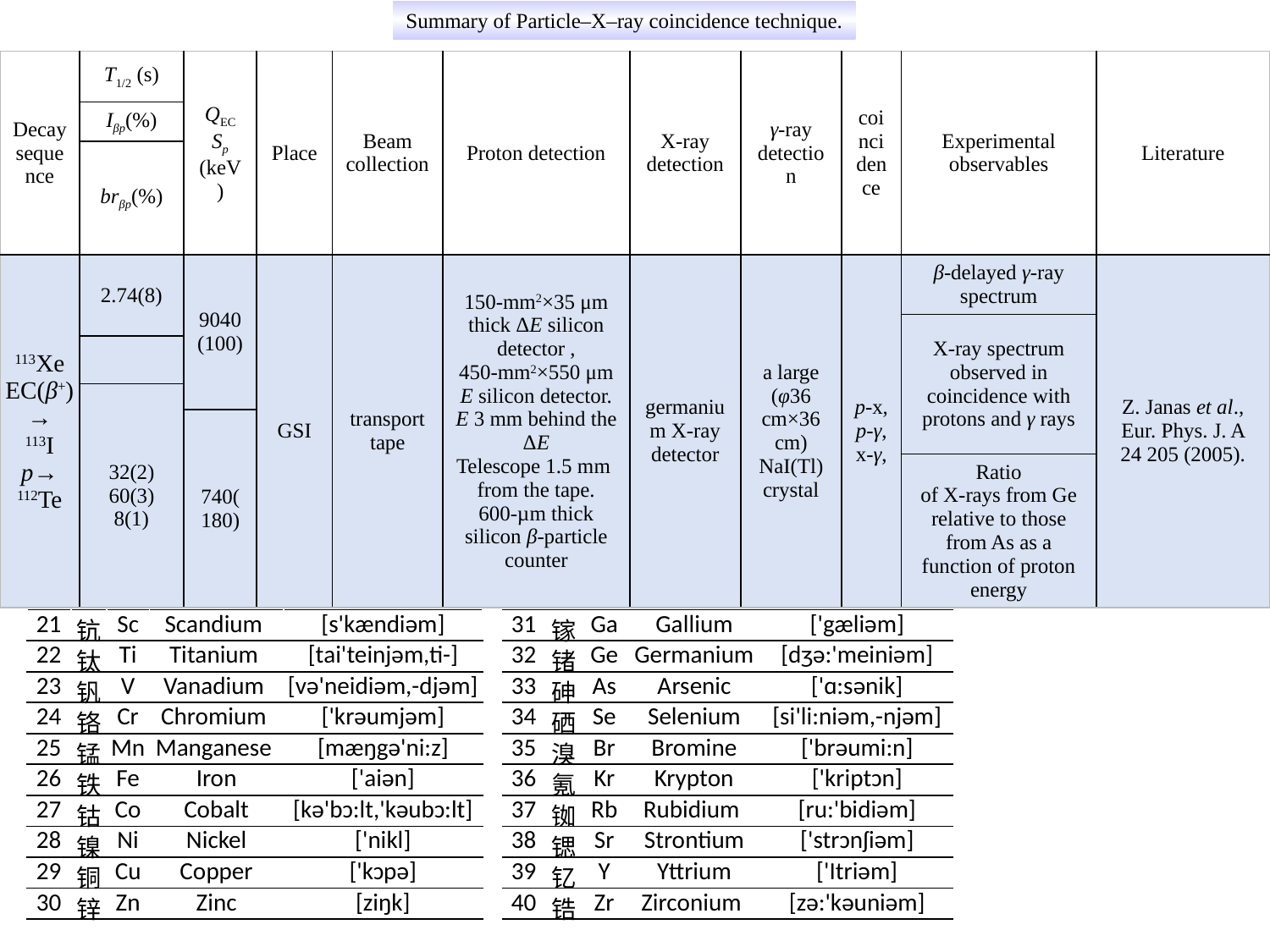

Summary of Particle–X–ray coincidence technique.
| Decay sequence | T1/2 (s) | QEC Sp (keV) | Place | Beam collection | Proton detection | X-ray detection | γ-ray detection | coincidence | Experimental observables | Literature |
| --- | --- | --- | --- | --- | --- | --- | --- | --- | --- | --- |
|  | Iβp(%) |  |  |  |  |  |  |  |  |  |
|  | brβp(%) |  |  |  |  |  |  |  |  |  |
| 113Xe EC(β+)→ 113I p→ 112Te | 2.74(8) | 9040(100) | GSI | transport tape | 150-mm2×35 μm thick ΔE silicon detector , 450-mm2×550 μm E silicon detector. E 3 mm behind the ΔE Telescope 1.5 mm from the tape. 600-µm thick silicon β-particle counter | germanium X-ray detector | a large (φ36 cm×36 cm) NaI(Tl) crystal | p-x, p-γ, x-γ, | β-delayed γ-ray spectrum | Z. Janas et al., Eur. Phys. J. A 24 205 (2005). |
|  |  |  |  |  |  |  |  |  | X-ray spectrum observed in coincidence with protons and γ rays |  |
|  |  |  |  |  |  |  |  |  |  |  |
|  | 32(2) 60(3) 8(1) |  |  |  |  |  |  |  |  |  |
|  |  | 740(180) |  |  |  |  |  |  |  |  |
|  |  |  |  |  |  |  |  |  | Ratio of X-rays from Ge relative to those from As as a function of proton energy |  |
| 21 | 钪 | Sc | Scandium | [s'kændiəm] |
| --- | --- | --- | --- | --- |
| 22 | 钛 | Ti | Titanium | [tai'teinjəm,ti-] |
| 23 | 钒 | V | Vanadium | [və'neidiəm,-djəm] |
| 24 | 铬 | Cr | Chromium | ['krəumjəm] |
| 25 | 锰 | Mn | Manganese | [mæŋgə'ni:z] |
| 26 | 铁 | Fe | Iron | ['aiən] |
| 27 | 钴 | Co | Cobalt | [kə'bɔ:lt,'kəubɔ:lt] |
| 28 | 镍 | Ni | Nickel | ['nikl] |
| 29 | 铜 | Cu | Copper | ['kɔpə] |
| 30 | 锌 | Zn | Zinc | [ziŋk] |
| 31 | 镓 | Ga | Gallium | ['gæliəm] |
| --- | --- | --- | --- | --- |
| 32 | 锗 | Ge | Germanium | [dʒə:'meiniəm] |
| 33 | 砷 | As | Arsenic | ['ɑ:sənik] |
| 34 | 硒 | Se | Selenium | [si'li:niəm,-njəm] |
| 35 | 溴 | Br | Bromine | ['brəumi:n] |
| 36 | 氪 | Kr | Krypton | ['kriptɔn] |
| 37 | 铷 | Rb | Rubidium | [ru:'bidiəm] |
| 38 | 锶 | Sr | Strontium | ['strɔnʃiəm] |
| 39 | 钇 | Y | Yttrium | ['Itriəm] |
| 40 | 锆 | Zr | Zirconium | [zə:'kəuniəm] |